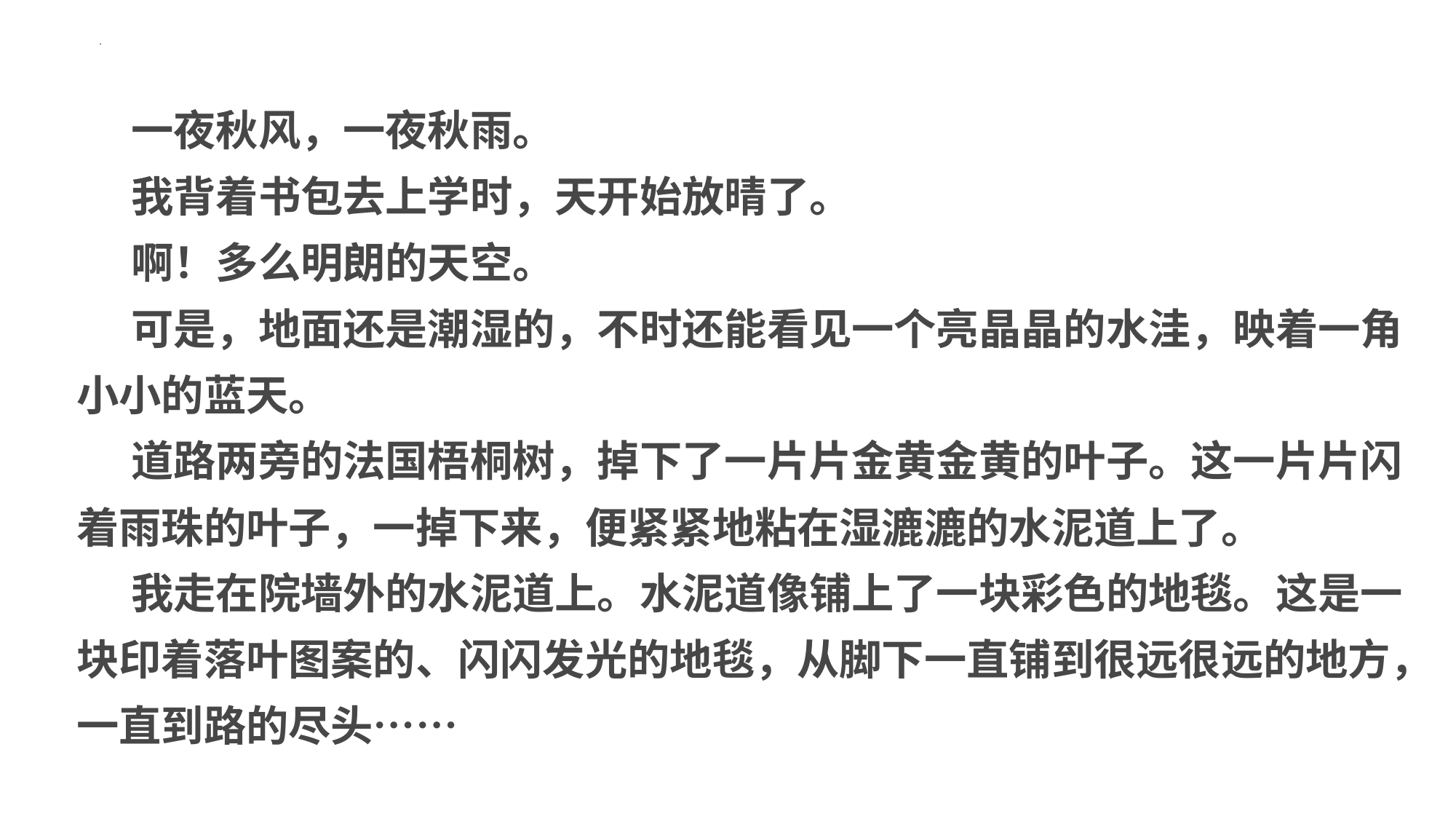

一夜秋风，一夜秋雨。
我背着书包去上学时，天开始放晴了。
啊！多么明朗的天空。
可是，地面还是潮湿的，不时还能看见一个亮晶晶的水洼，映着一角小小的蓝天。
道路两旁的法国梧桐树，掉下了一片片金黄金黄的叶子。这一片片闪着雨珠的叶子，一掉下来，便紧紧地粘在湿漉漉的水泥道上了。
我走在院墙外的水泥道上。水泥道像铺上了一块彩色的地毯。这是一块印着落叶图案的、闪闪发光的地毯，从脚下一直铺到很远很远的地方，一直到路的尽头……